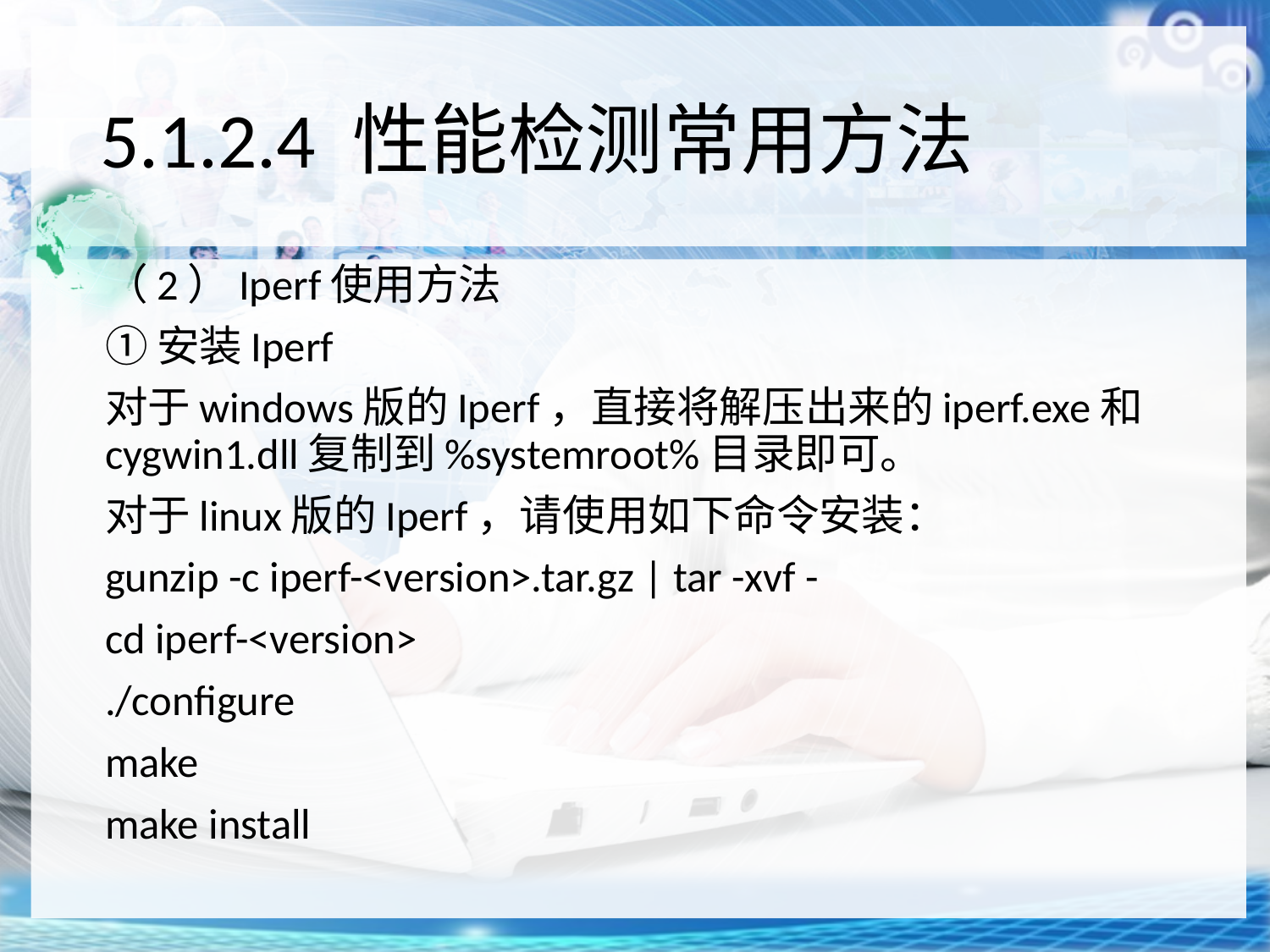

# 5.1.2.4 性能检测常用方法
（2）Iperf使用方法
①安装Iperf
对于windows版的Iperf，直接将解压出来的iperf.exe和cygwin1.dll复制到%systemroot%目录即可。
对于linux版的Iperf，请使用如下命令安装：
gunzip -c iperf-<version>.tar.gz | tar -xvf -
cd iperf-<version>
./configure
make
make install